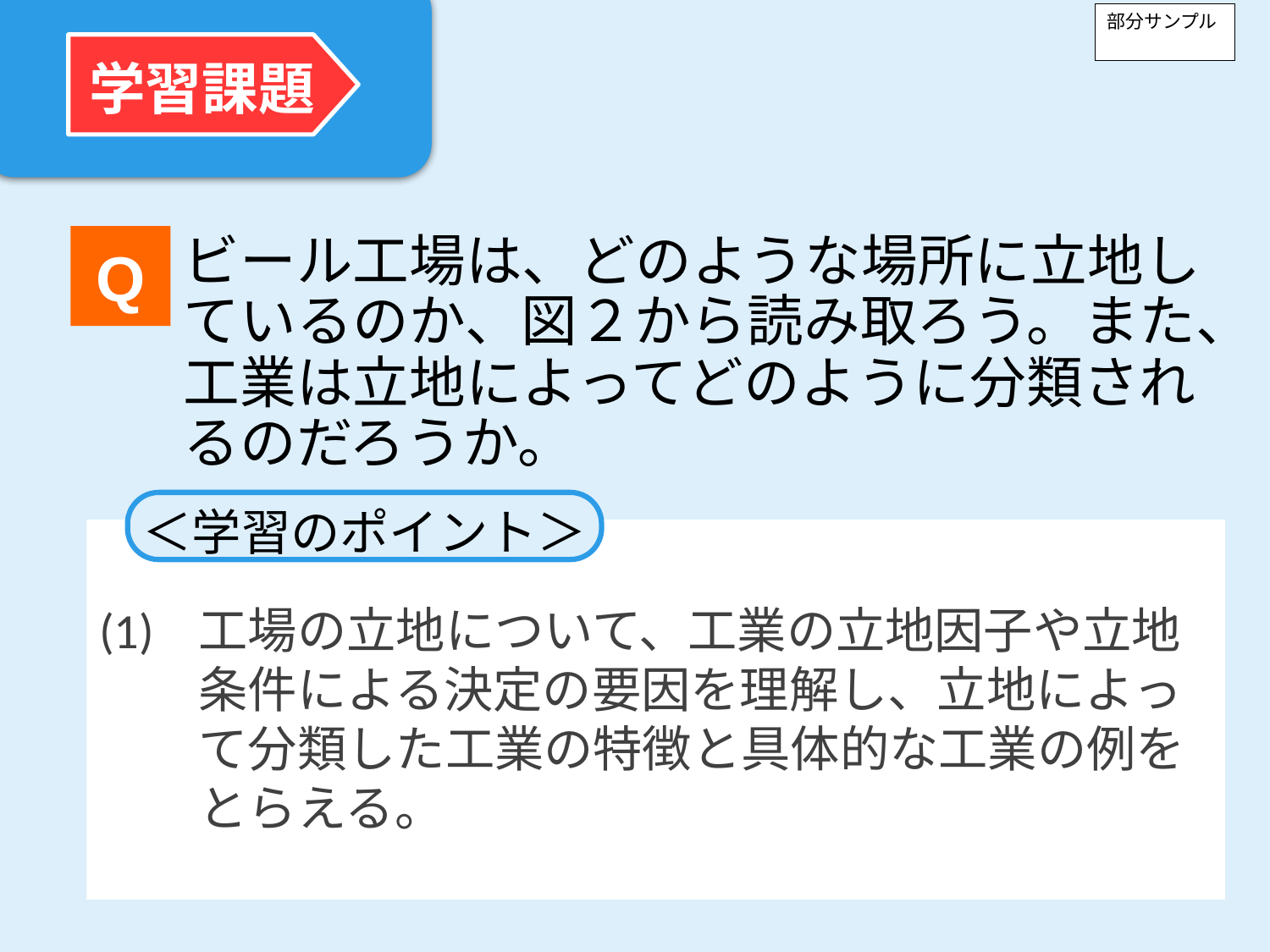

部分サンプル
# ビール工場は、どのような場所に立地しているのか、図２から読み取ろう。また、工業は立地によってどのように分類されるのだろうか。
＜学習のポイント＞

(1)	工場の立地について、工業の立地因子や立地条件による決定の要因を理解し、立地によって分類した工業の特徴と具体的な工業の例をとらえる。